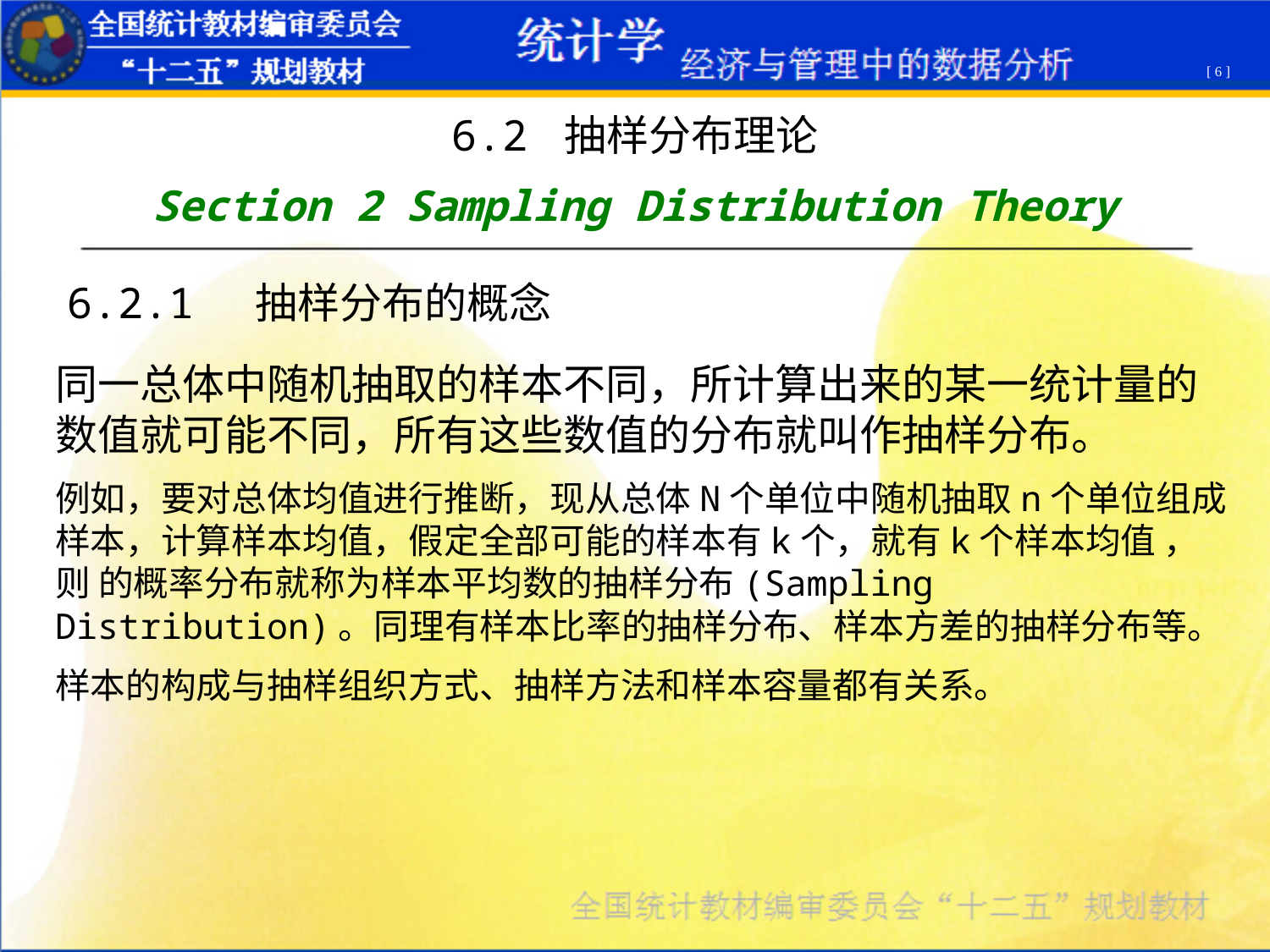

[ 6 ]
6.2 抽样分布理论
Section 2 Sampling Distribution Theory
6.2.1  抽样分布的概念
同一总体中随机抽取的样本不同，所计算出来的某一统计量的数值就可能不同，所有这些数值的分布就叫作抽样分布。
例如，要对总体均值进行推断，现从总体N个单位中随机抽取n个单位组成样本，计算样本均值，假定全部可能的样本有k个，就有k个样本均值 ，则 的概率分布就称为样本平均数的抽样分布(Sampling Distribution)。同理有样本比率的抽样分布、样本方差的抽样分布等。
样本的构成与抽样组织方式、抽样方法和样本容量都有关系。